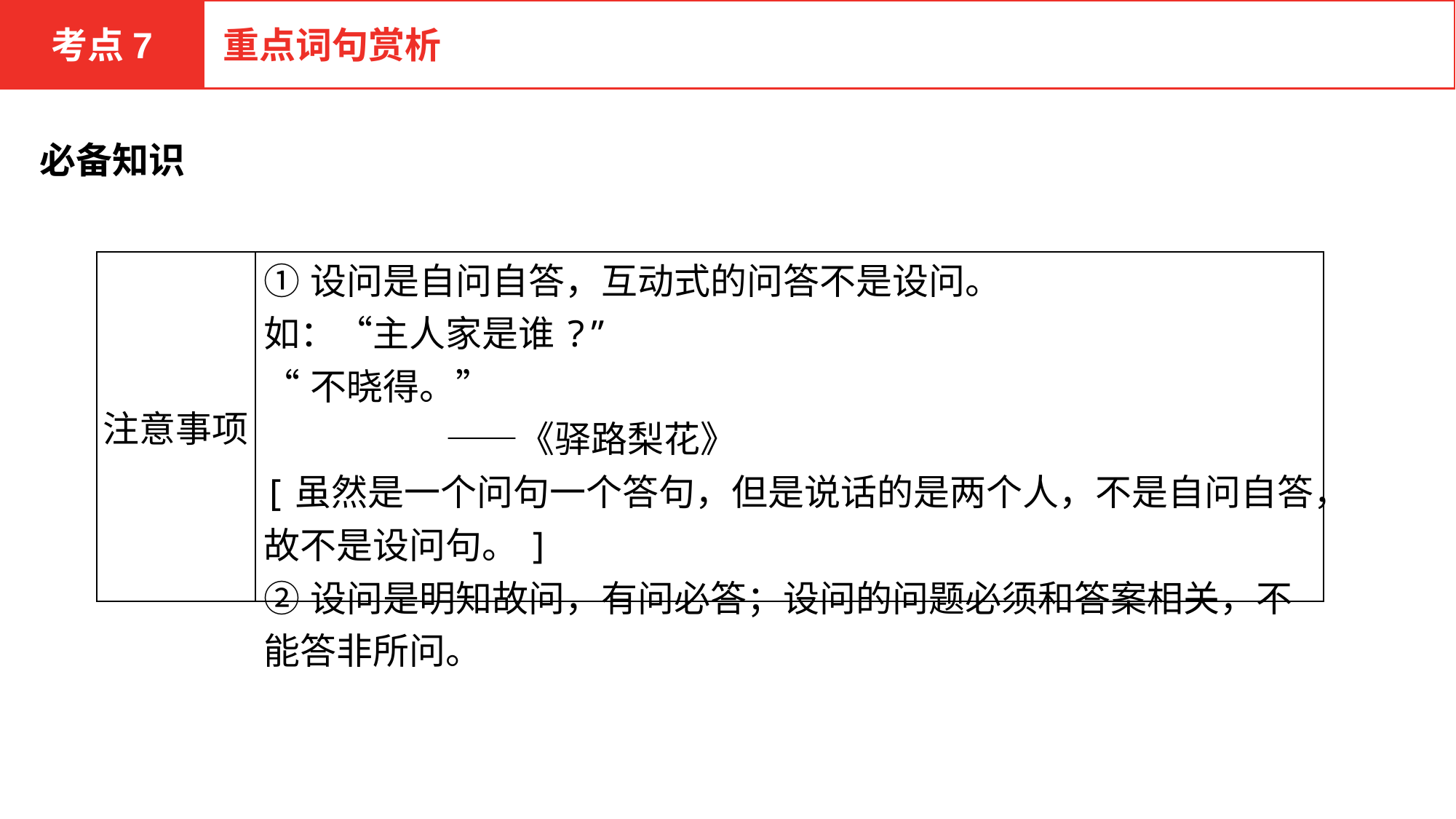

考点7
重点词句赏析
必备知识
| 注意事项 | ①设问是自问自答，互动式的问答不是设问。 如：“主人家是谁?” “不晓得。” 　　　　　——《驿路梨花》 [虽然是一个问句一个答句，但是说话的是两个人，不是自问自答，故不是设问句。] ②设问是明知故问，有问必答；设问的问题必须和答案相关，不能答非所问。 |
| --- | --- |